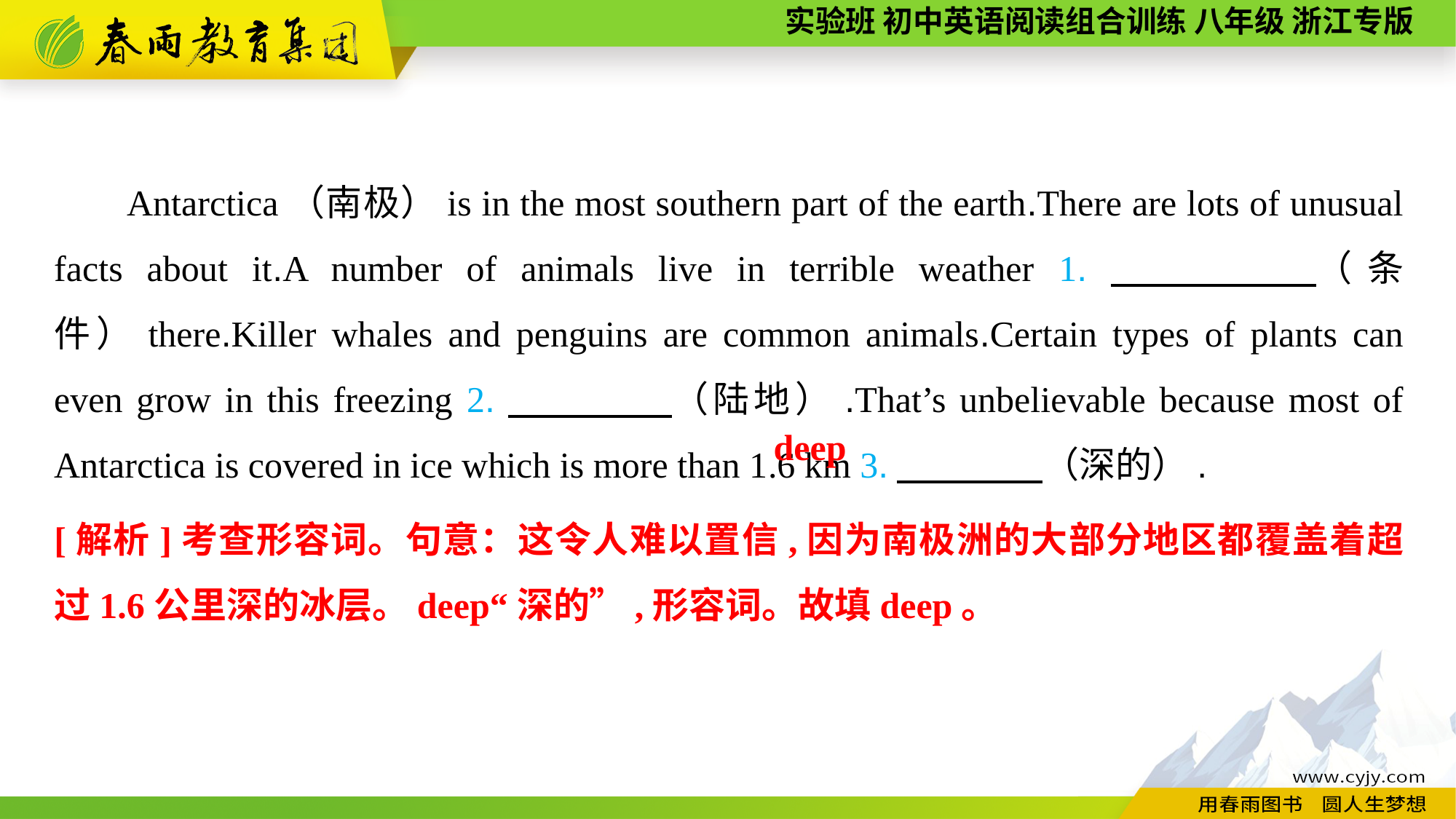

Antarctica（南极）is in the most southern part of the earth.There are lots of unusual facts about it.A number of animals live in terrible weather 1.　　　　（条件）there.Killer whales and penguins are common animals.Certain types of plants can even grow in this freezing 2.　　　　（陆地）.That’s unbelievable because most of Antarctica is covered in ice which is more than 1.6 km 3.　　　　（深的）.
deep
[解析]考查形容词。句意：这令人难以置信,因为南极洲的大部分地区都覆盖着超过1.6公里深的冰层。deep“深的”,形容词。故填deep。